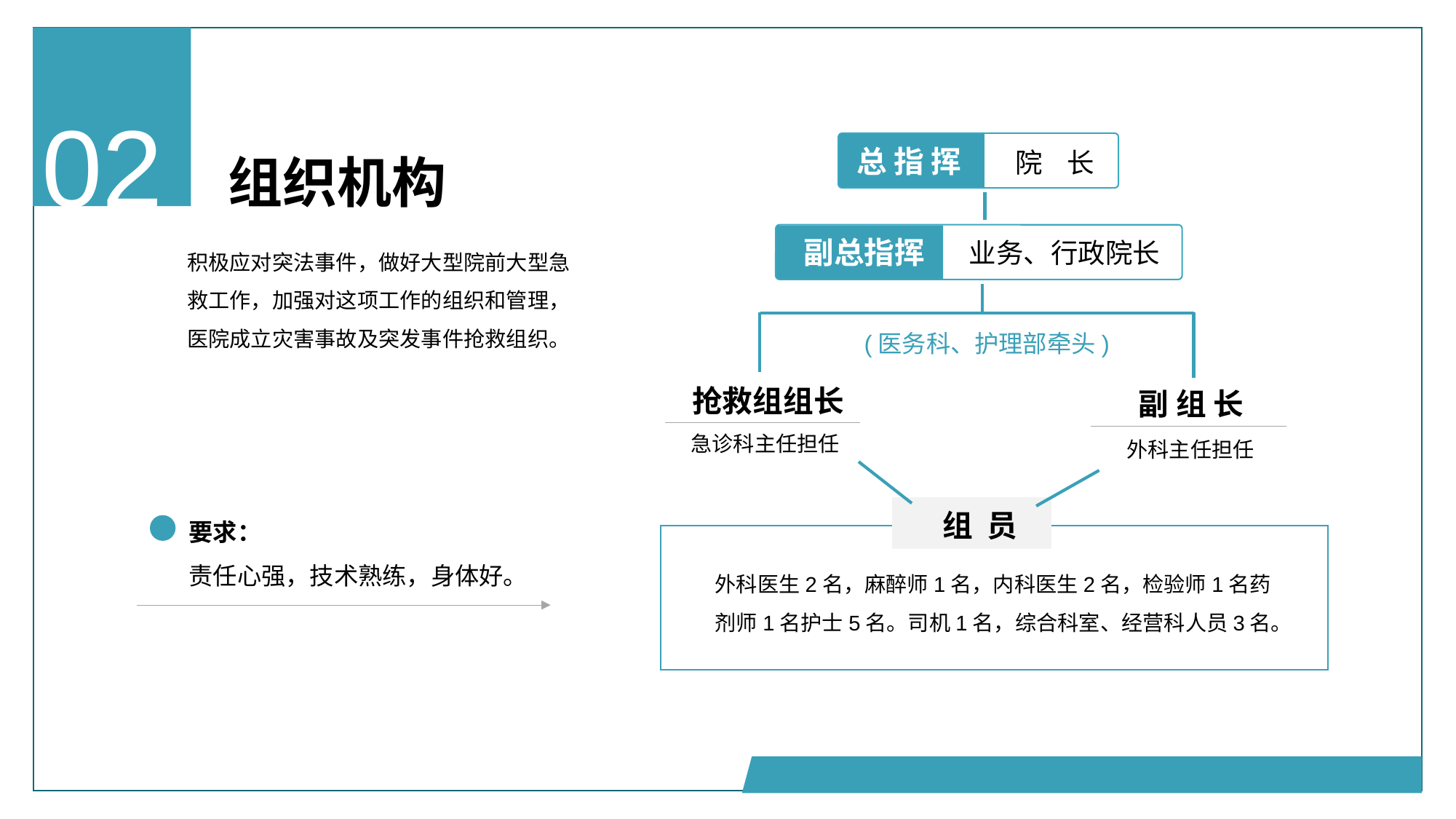

02

总 指 挥
院    长

副总指挥
业务、行政院长
(医务科、护理部牵头)
抢救组组长
副 组 长
急诊科主任担任
外科主任担任

组  员

外科医生2名，麻醉师1名，内科医生2名，检验师1名药剂师1名护士5名。司机1名，综合科室、经营科人员3名。
组织机构
积极应对突法事件，做好大型院前大型急救工作，加强对这项工作的组织和管理，医院成立灾害事故及突发事件抢救组织。

要求：
责任心强，技术熟练，身体好。